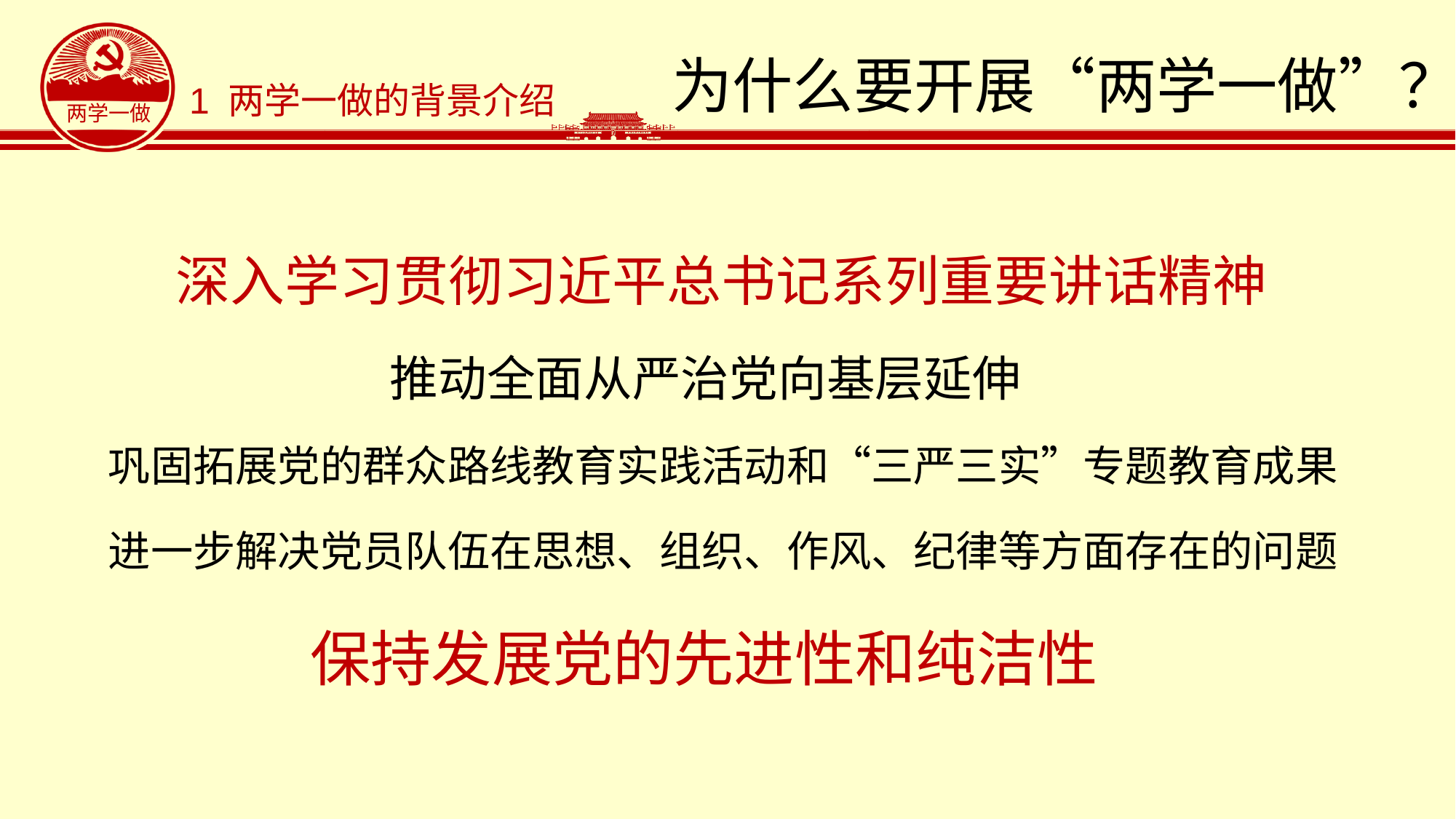

# 为什么要开展“两学一做”？
1 两学一做的背景介绍
深入学习贯彻习近平总书记系列重要讲话精神
推动全面从严治党向基层延伸
巩固拓展党的群众路线教育实践活动和“三严三实”专题教育成果
进一步解决党员队伍在思想、组织、作风、纪律等方面存在的问题
保持发展党的先进性和纯洁性